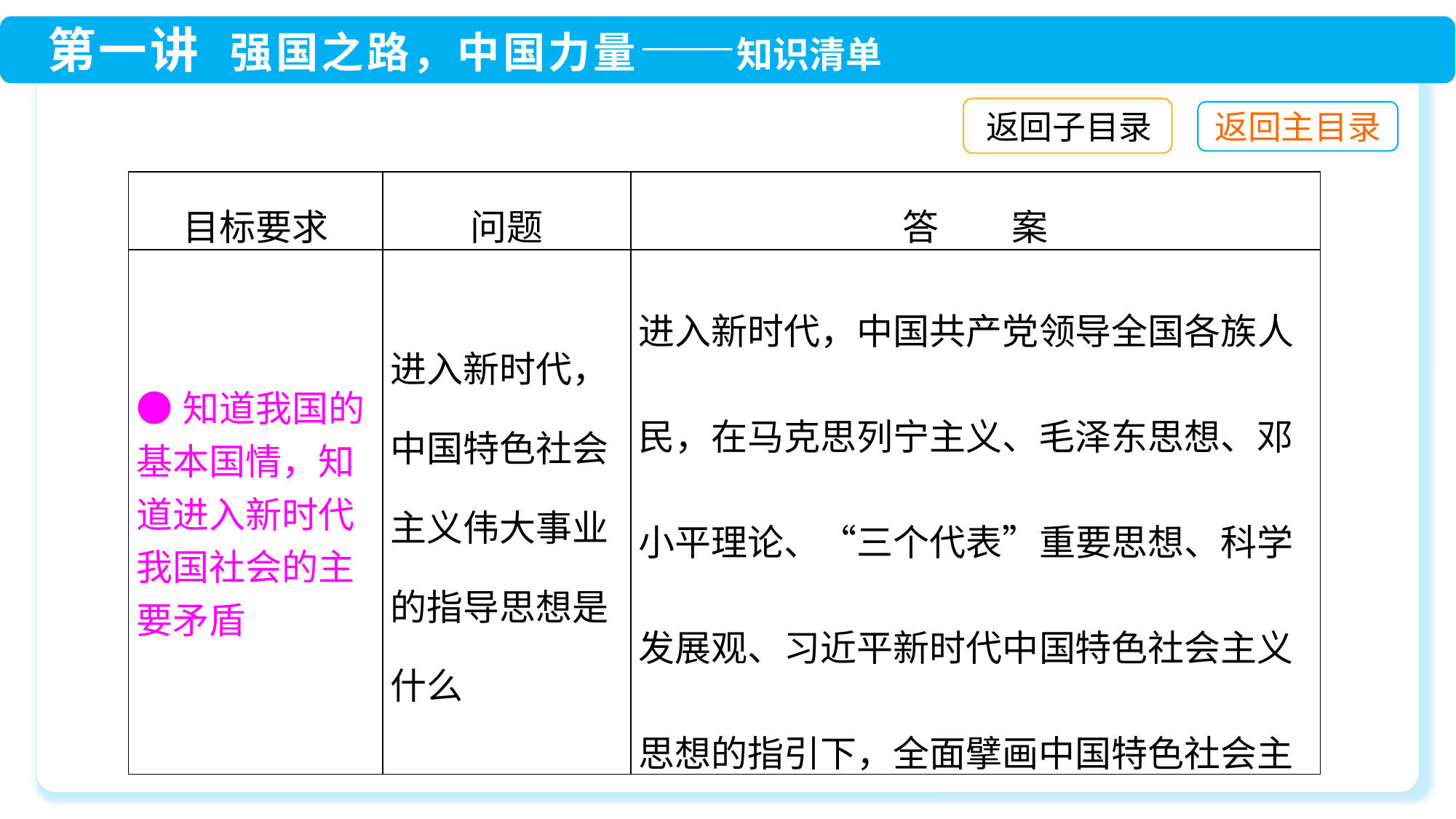

返回子目录
| 目标要求 | 问题 | 答　　案 |
| --- | --- | --- |
| ●知道我国的基本国情，知道进入新时代我国社会的主要矛盾 | 进入新时代，中国特色社会主义伟大事业的指导思想是什么 | 进入新时代，中国共产党领导全国各族人民，在马克思列宁主义、毛泽东思想、邓小平理论、“三个代表”重要思想、科学发展观、习近平新时代中国特色社会主义思想的指引下，全面擘画中国特色社会主义伟大事业 |